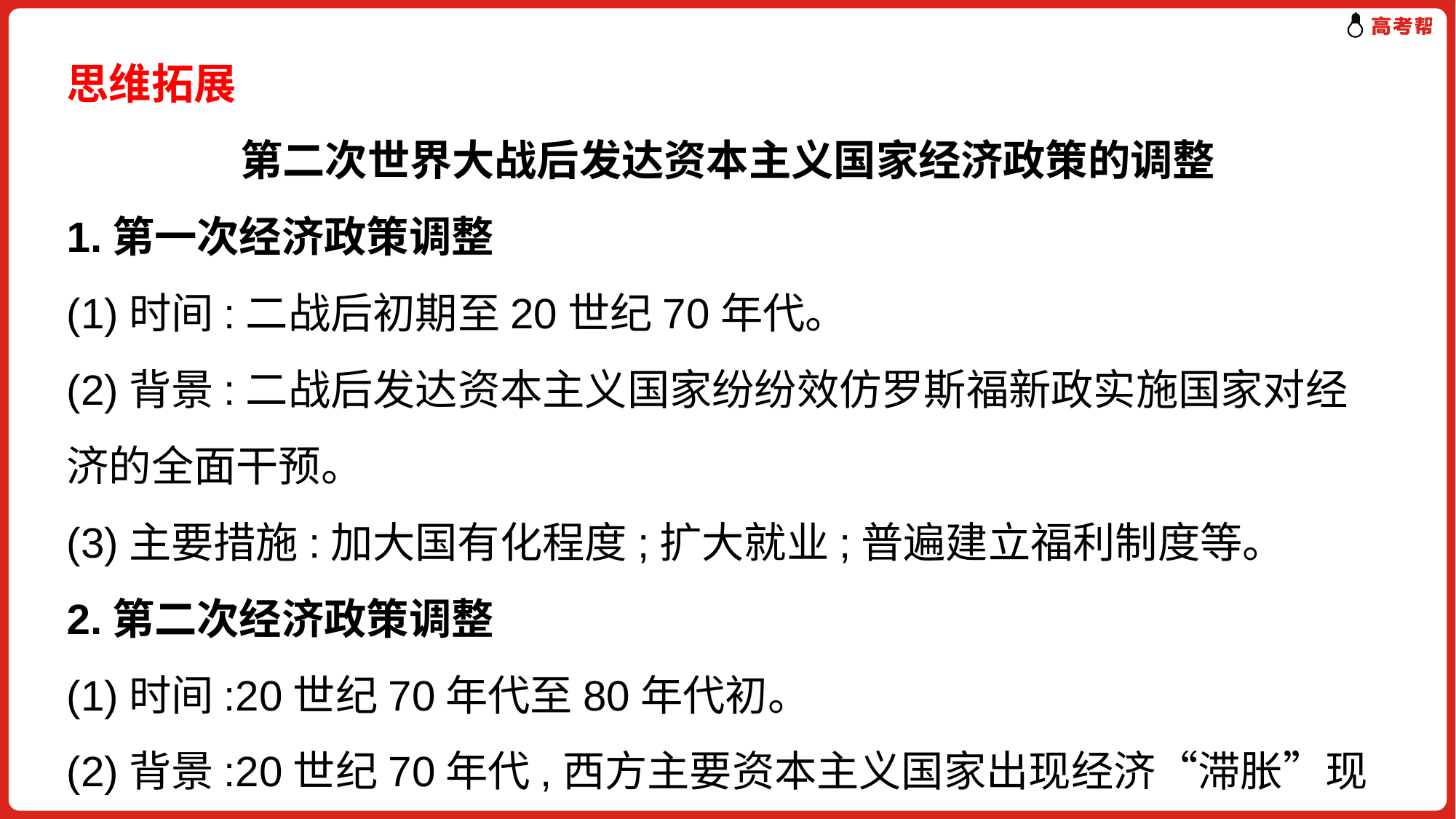

思维拓展
第二次世界大战后发达资本主义国家经济政策的调整
1.第一次经济政策调整
(1)时间:二战后初期至20世纪70年代。
(2)背景:二战后发达资本主义国家纷纷效仿罗斯福新政实施国家对经济的全面干预。
(3)主要措施:加大国有化程度;扩大就业;普遍建立福利制度等。
2.第二次经济政策调整
(1)时间:20世纪70年代至80年代初。
(2)背景:20世纪70年代,西方主要资本主义国家出现经济“滞胀”现象,